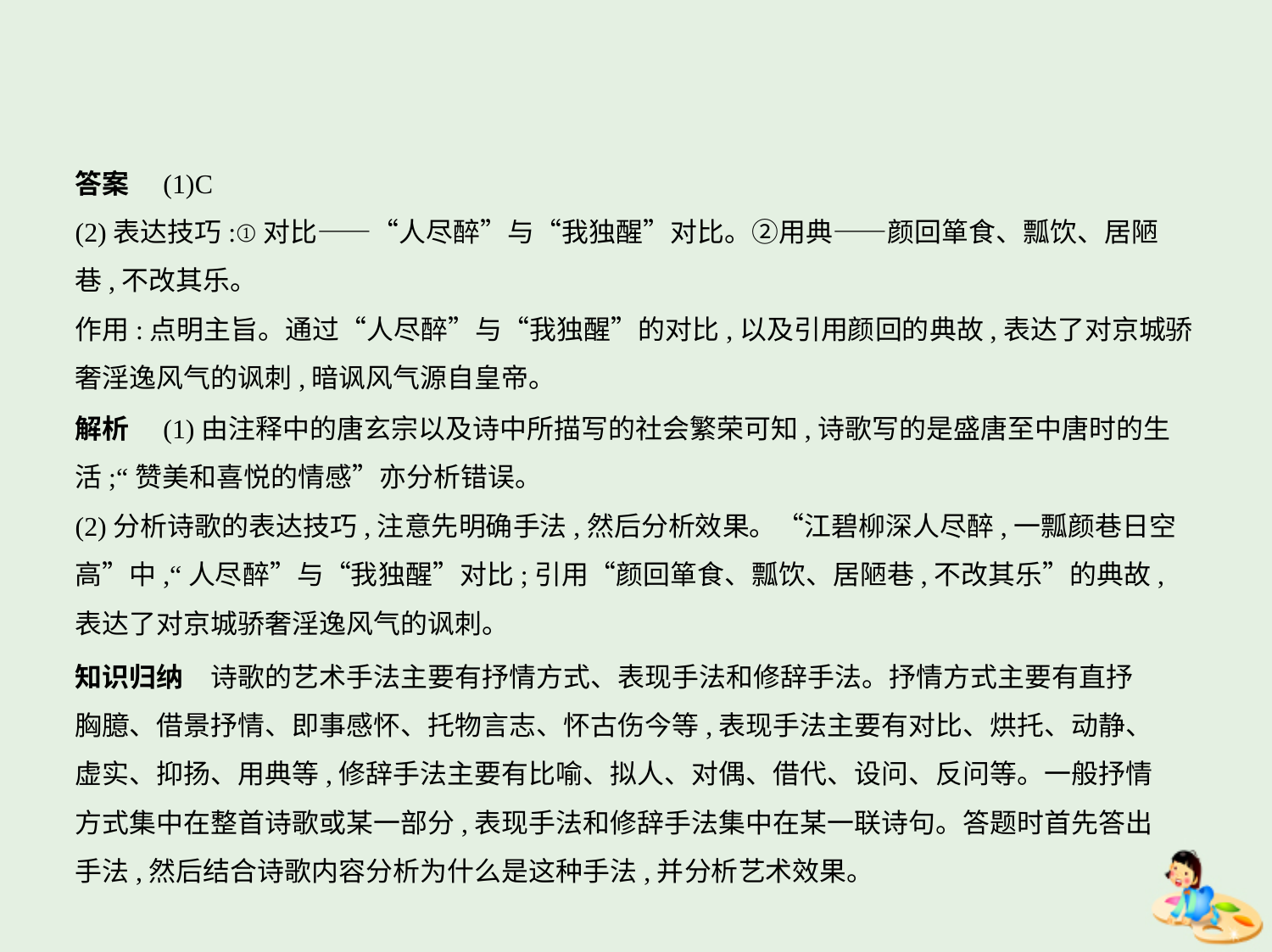

答案　(1)C
(2)表达技巧:①对比——“人尽醉”与“我独醒”对比。②用典——颜回箪食、瓢饮、居陋
巷,不改其乐。
作用:点明主旨。通过“人尽醉”与“我独醒”的对比,以及引用颜回的典故,表达了对京城骄
奢淫逸风气的讽刺,暗讽风气源自皇帝。
解析　(1)由注释中的唐玄宗以及诗中所描写的社会繁荣可知,诗歌写的是盛唐至中唐时的生
活;“赞美和喜悦的情感”亦分析错误。
(2)分析诗歌的表达技巧,注意先明确手法,然后分析效果。“江碧柳深人尽醉,一瓢颜巷日空
高”中,“人尽醉”与“我独醒”对比;引用“颜回箪食、瓢饮、居陋巷,不改其乐”的典故,
表达了对京城骄奢淫逸风气的讽刺。
知识归纳　诗歌的艺术手法主要有抒情方式、表现手法和修辞手法。抒情方式主要有直抒
胸臆、借景抒情、即事感怀、托物言志、怀古伤今等,表现手法主要有对比、烘托、动静、
虚实、抑扬、用典等,修辞手法主要有比喻、拟人、对偶、借代、设问、反问等。一般抒情
方式集中在整首诗歌或某一部分,表现手法和修辞手法集中在某一联诗句。答题时首先答出
手法,然后结合诗歌内容分析为什么是这种手法,并分析艺术效果。